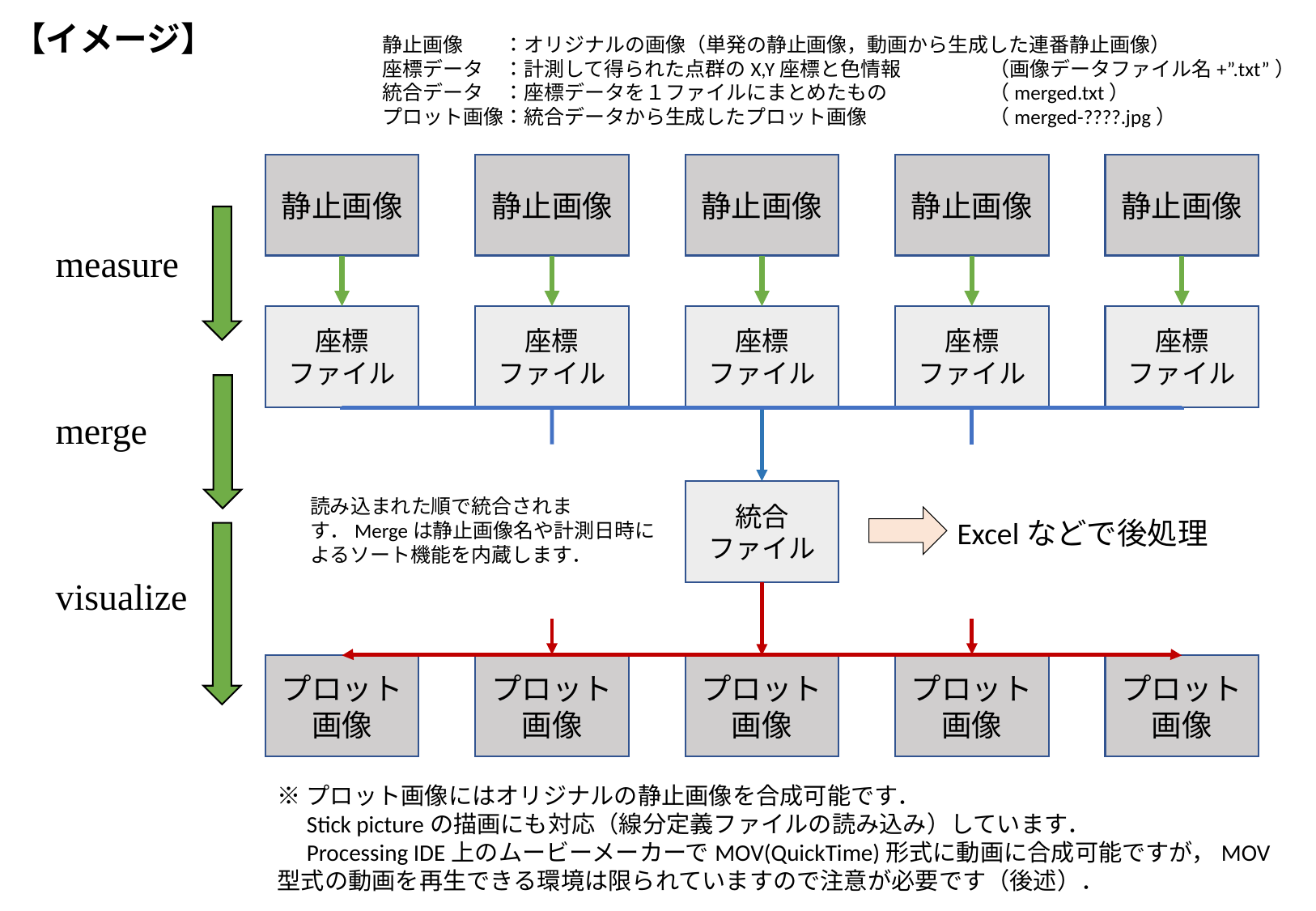

# 【イメージ】
静止画像	：オリジナルの画像（単発の静止画像，動画から生成した連番静止画像）
座標データ	：計測して得られた点群のX,Y座標と色情報	（画像データファイル名+”.txt”）
統合データ	：座標データを１ファイルにまとめたもの	（merged.txt）
プロット画像：統合データから生成したプロット画像	（merged-????.jpg）
静止画像
静止画像
静止画像
静止画像
静止画像

measure
座標
ファイル
座標
ファイル
座標
ファイル
座標
ファイル
座標
ファイル

merge
統合
ファイル
読み込まれた順で統合されます．Mergeは静止画像名や計測日時によるソート機能を内蔵します．

Excelなどで後処理

visualize
プロット
画像
プロット
画像
プロット
画像
プロット
画像
プロット
画像
※プロット画像にはオリジナルの静止画像を合成可能です．
　Stick pictureの描画にも対応（線分定義ファイルの読み込み）しています．
　Processing IDE上のムービーメーカーでMOV(QuickTime)形式に動画に合成可能ですが，MOV型式の動画を再生できる環境は限られていますので注意が必要です（後述）．